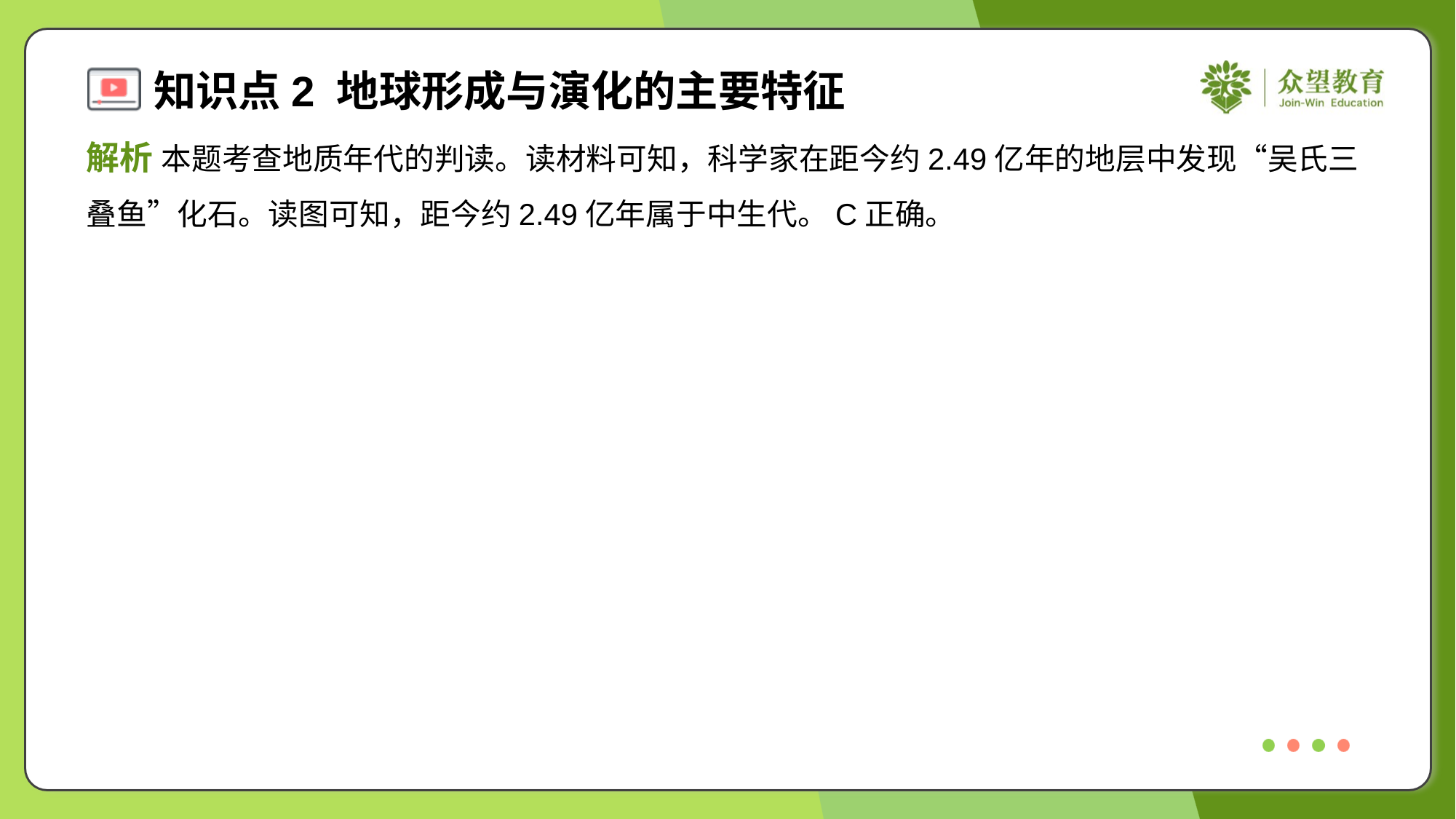

解析 本题考查地质年代的判读。读材料可知，科学家在距今约2.49亿年的地层中发现“吴氏三
叠鱼”化石。读图可知，距今约2.49亿年属于中生代。C正确。